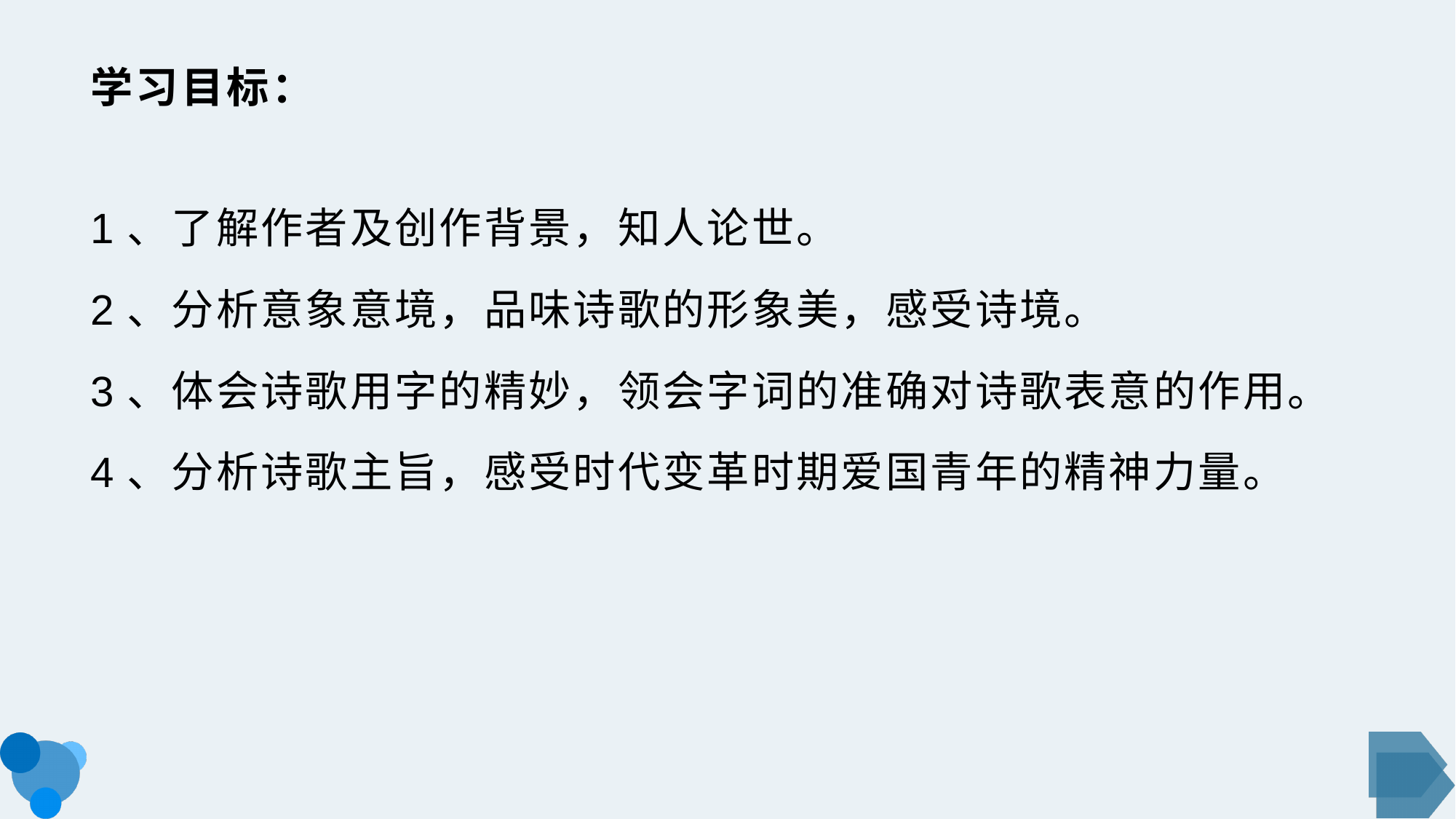

# 学习目标：
1、了解作者及创作背景，知人论世。
2、分析意象意境，品味诗歌的形象美，感受诗境。
3、体会诗歌用字的精妙，领会字词的准确对诗歌表意的作用。
4、分析诗歌主旨，感受时代变革时期爱国青年的精神力量。